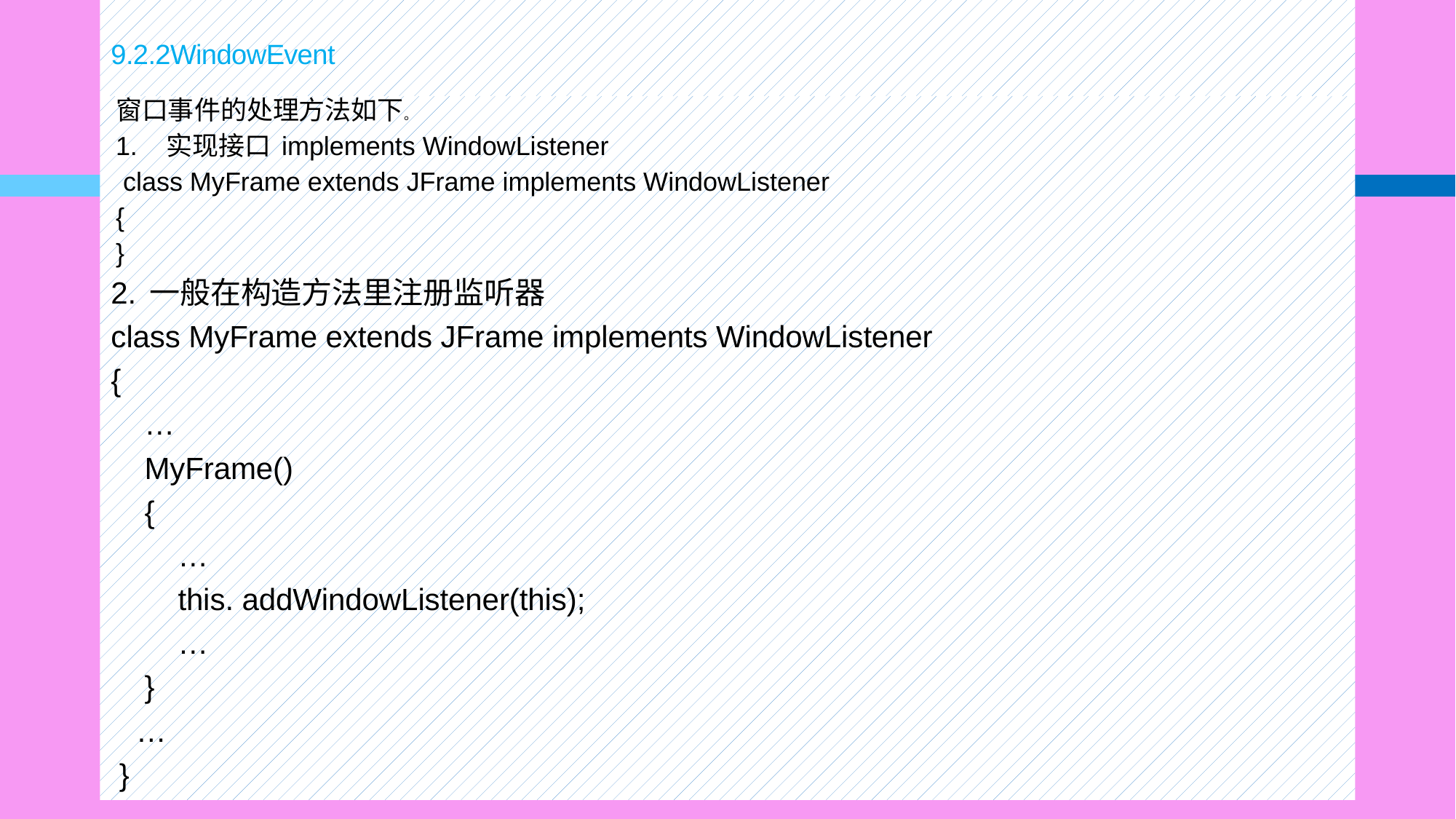

# 9.2.2WindowEvent
窗口事件的处理方法如下。
实现接口 implements WindowListener
 class MyFrame extends JFrame implements WindowListener
{
}
2. 一般在构造方法里注册监听器
class MyFrame extends JFrame implements WindowListener
{
    …
    MyFrame()
    {
        …
        this. addWindowListener(this);
        …
    }
   …
 }